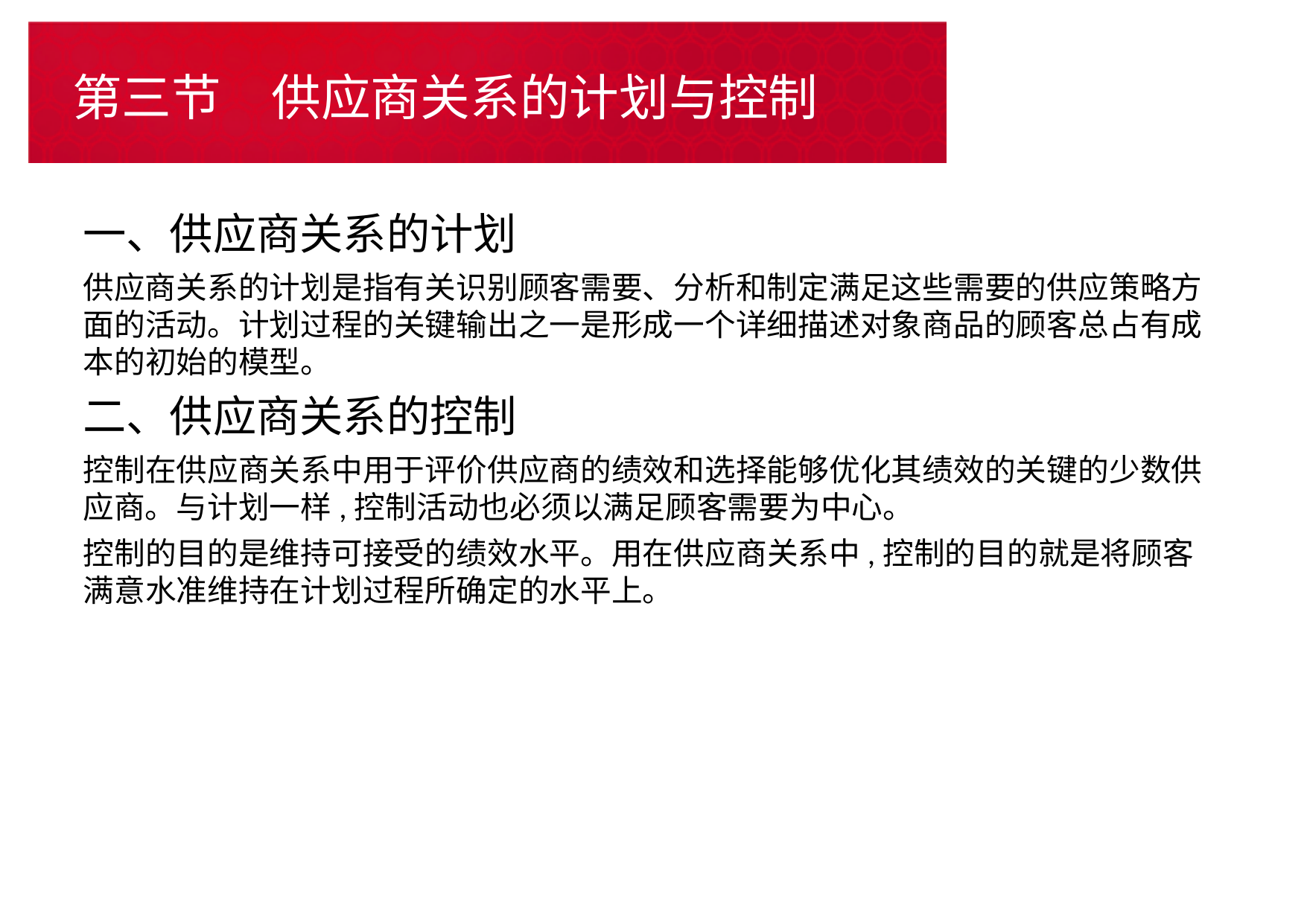

# 第三节　供应商关系的计划与控制
一、供应商关系的计划
供应商关系的计划是指有关识别顾客需要、分析和制定满足这些需要的供应策略方面的活动。计划过程的关键输出之一是形成一个详细描述对象商品的顾客总占有成本的初始的模型。
二、供应商关系的控制
控制在供应商关系中用于评价供应商的绩效和选择能够优化其绩效的关键的少数供应商。与计划一样,控制活动也必须以满足顾客需要为中心。
控制的目的是维持可接受的绩效水平。用在供应商关系中,控制的目的就是将顾客满意水准维持在计划过程所确定的水平上。